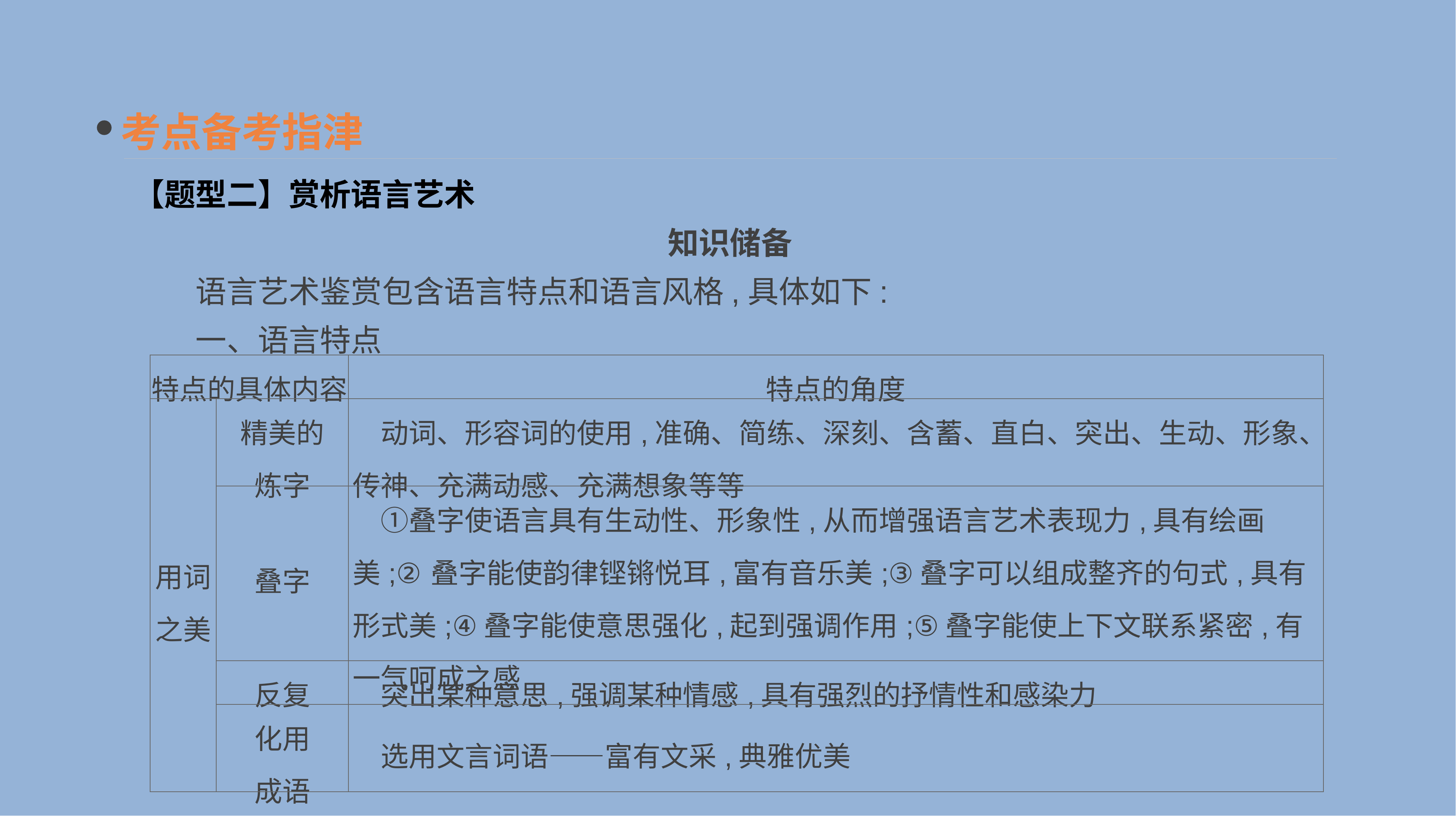

考点备考指津

【题型二】赏析语言艺术
知识储备
　　语言艺术鉴赏包含语言特点和语言风格,具体如下:
　　一、语言特点
| 特点的具体内容 |  | 特点的角度 |
| --- | --- | --- |
| 用词 之美 | 精美的 炼字 | 动词、形容词的使用,准确、简练、深刻、含蓄、直白、突出、生动、形象、传神、充满动感、充满想象等等 |
|  | 叠字 | ①叠字使语言具有生动性、形象性,从而增强语言艺术表现力,具有绘画美;②叠字能使韵律铿锵悦耳,富有音乐美;③叠字可以组成整齐的句式,具有形式美;④叠字能使意思强化,起到强调作用;⑤叠字能使上下文联系紧密,有一气呵成之感 |
|  | 反复 | 突出某种意思,强调某种情感,具有强烈的抒情性和感染力 |
|  | 化用 成语 | 选用文言词语——富有文采,典雅优美 |